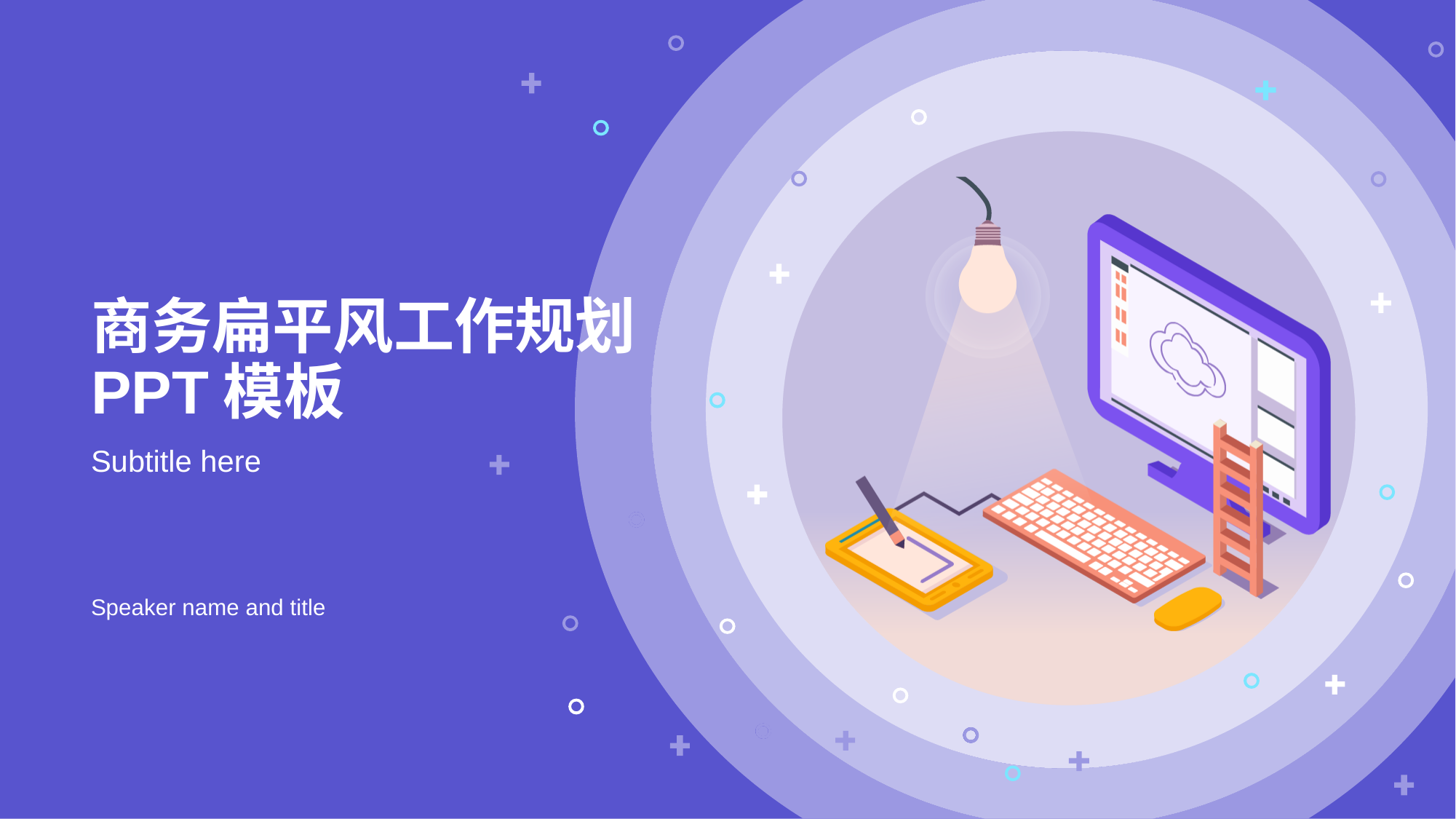

# 商务扁平风工作规划PPT模板
Subtitle here
Speaker name and title